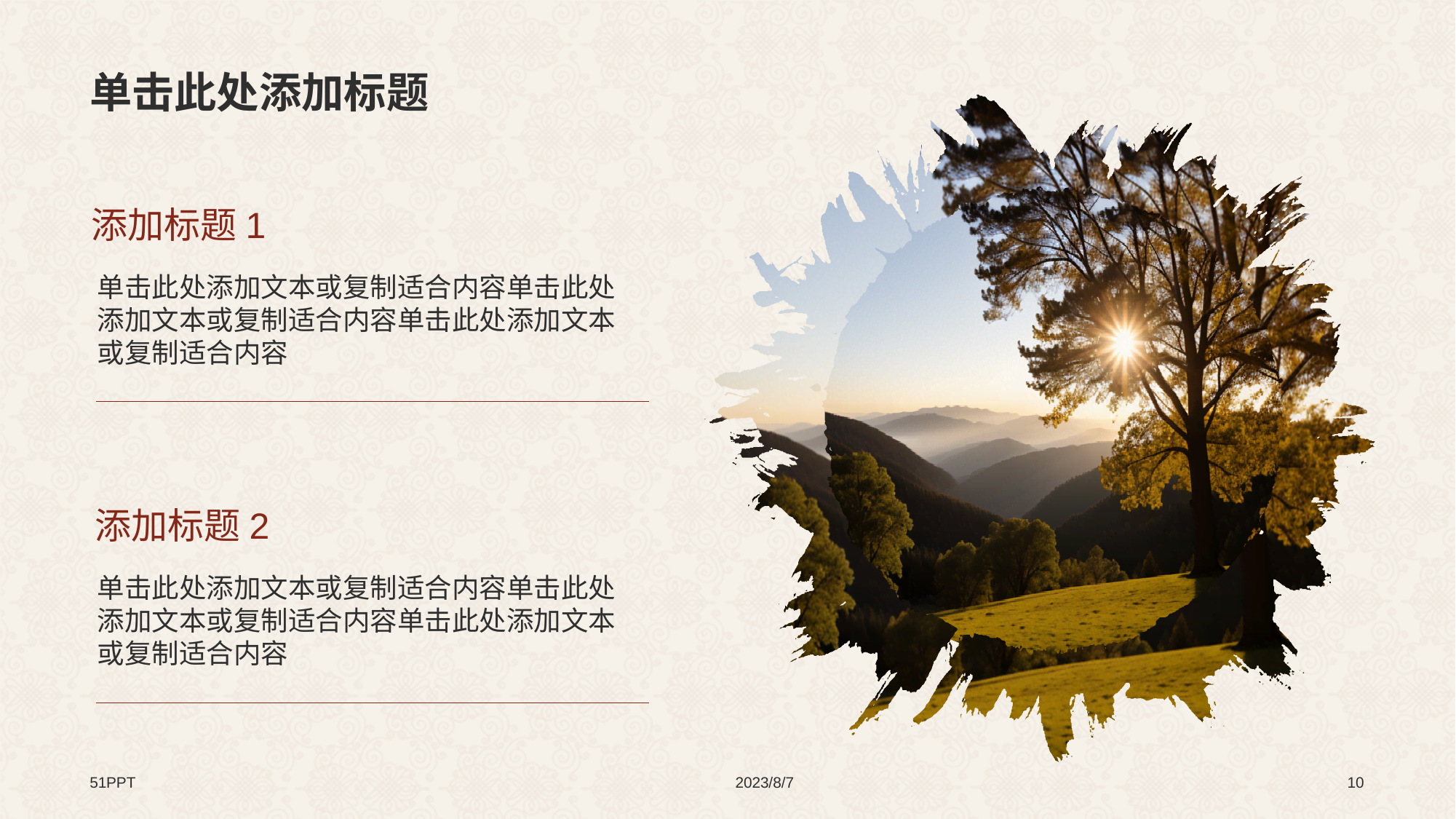

# 单击此处添加标题

添加标题1
单击此处添加文本或复制适合内容单击此处添加文本或复制适合内容单击此处添加文本或复制适合内容
添加标题2
单击此处添加文本或复制适合内容单击此处添加文本或复制适合内容单击此处添加文本或复制适合内容
51PPT
2023/8/7
10